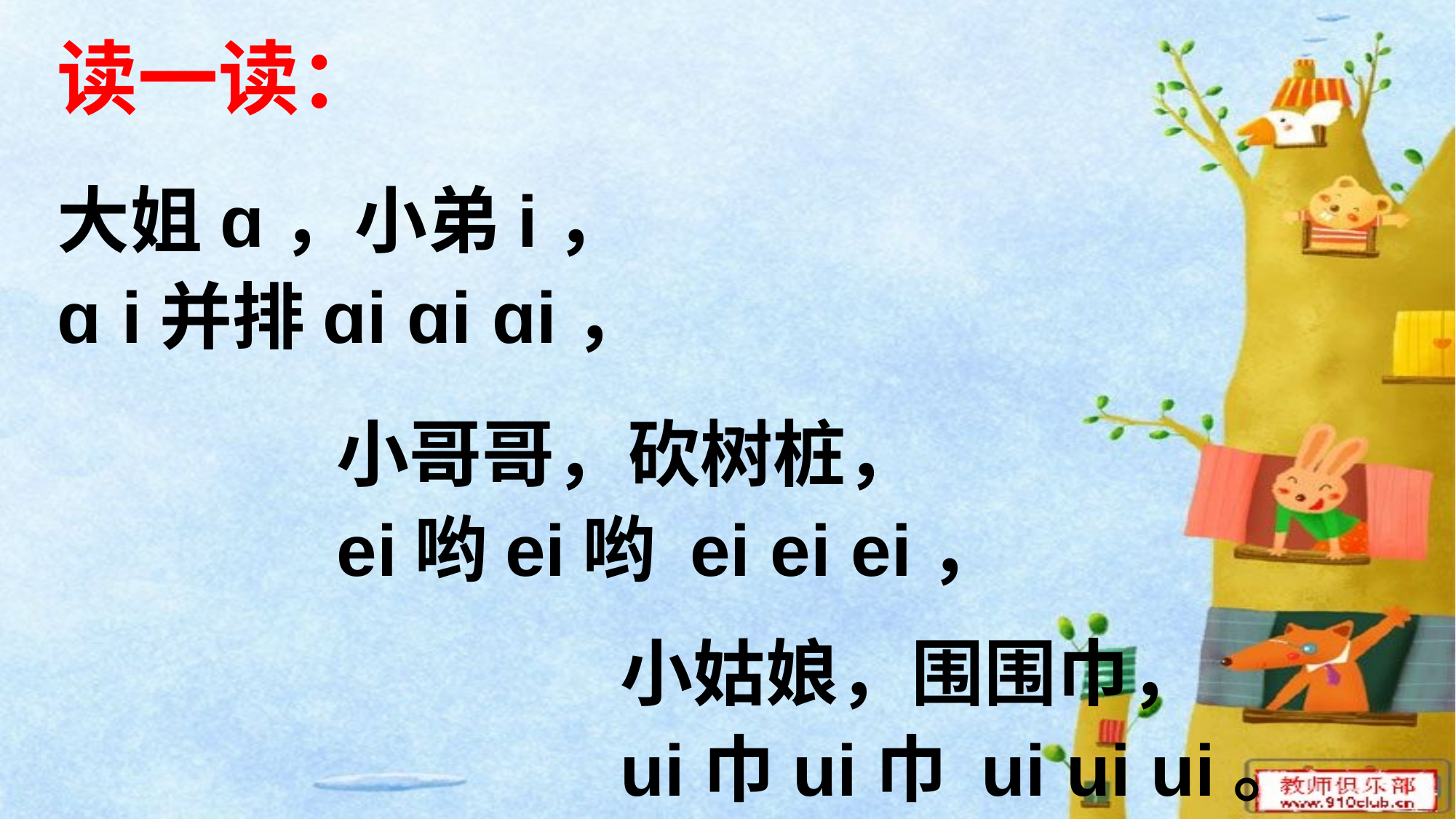

读一读：
大姐ɑ，小弟i，
ɑ i并排ɑi ɑi ɑi，
小哥哥，砍树桩，
ei哟ei哟 ei ei ei，
小姑娘，围围巾，
ui巾ui巾 ui ui ui。